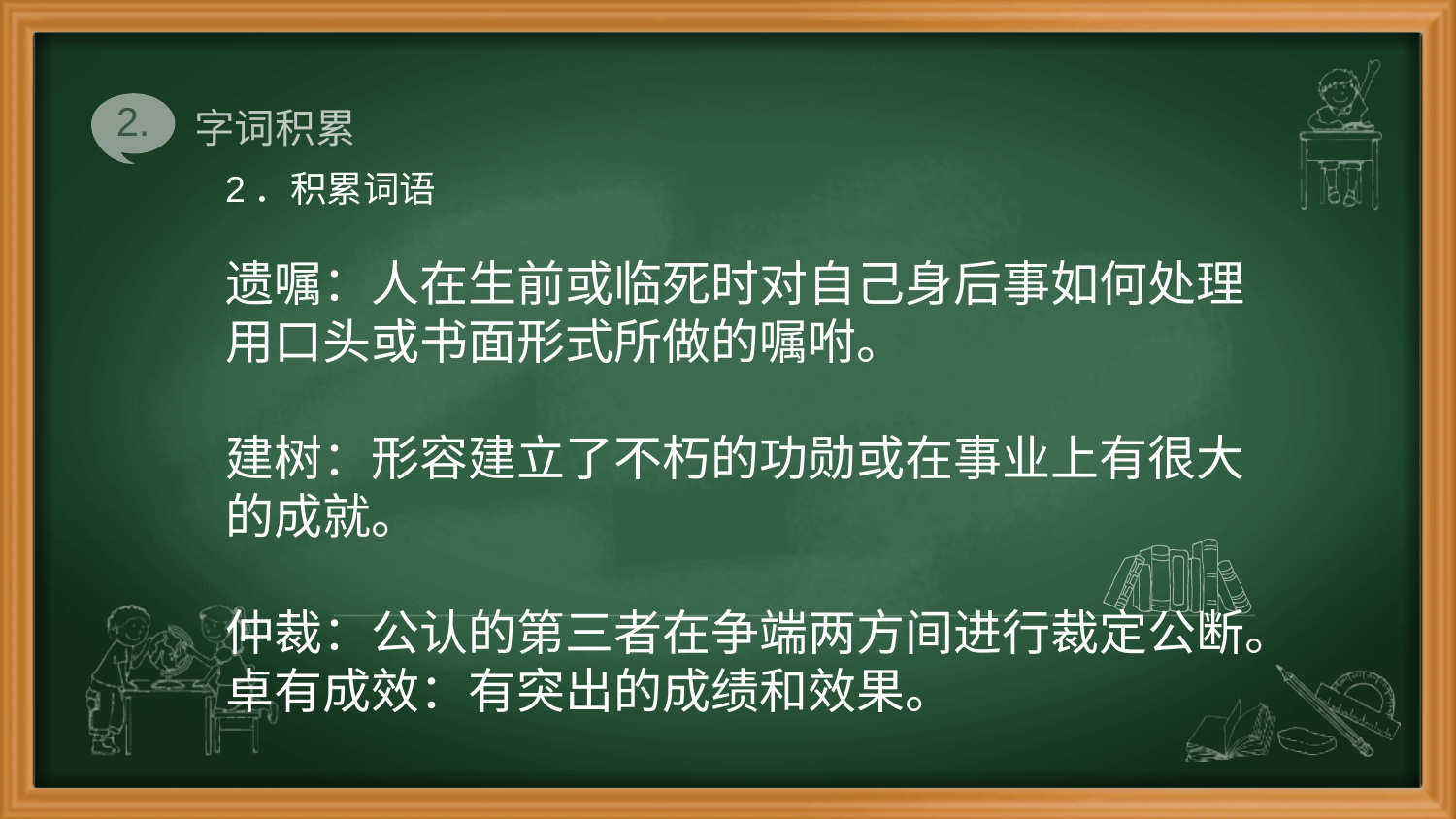

# 字词积累
2．积累词语

遗嘱：人在生前或临死时对自己身后事如何处理用口头或书面形式所做的嘱咐。

建树：形容建立了不朽的功勋或在事业上有很大的成就。

仲裁：公认的第三者在争端两方间进行裁定公断。
卓有成效：有突出的成绩和效果。